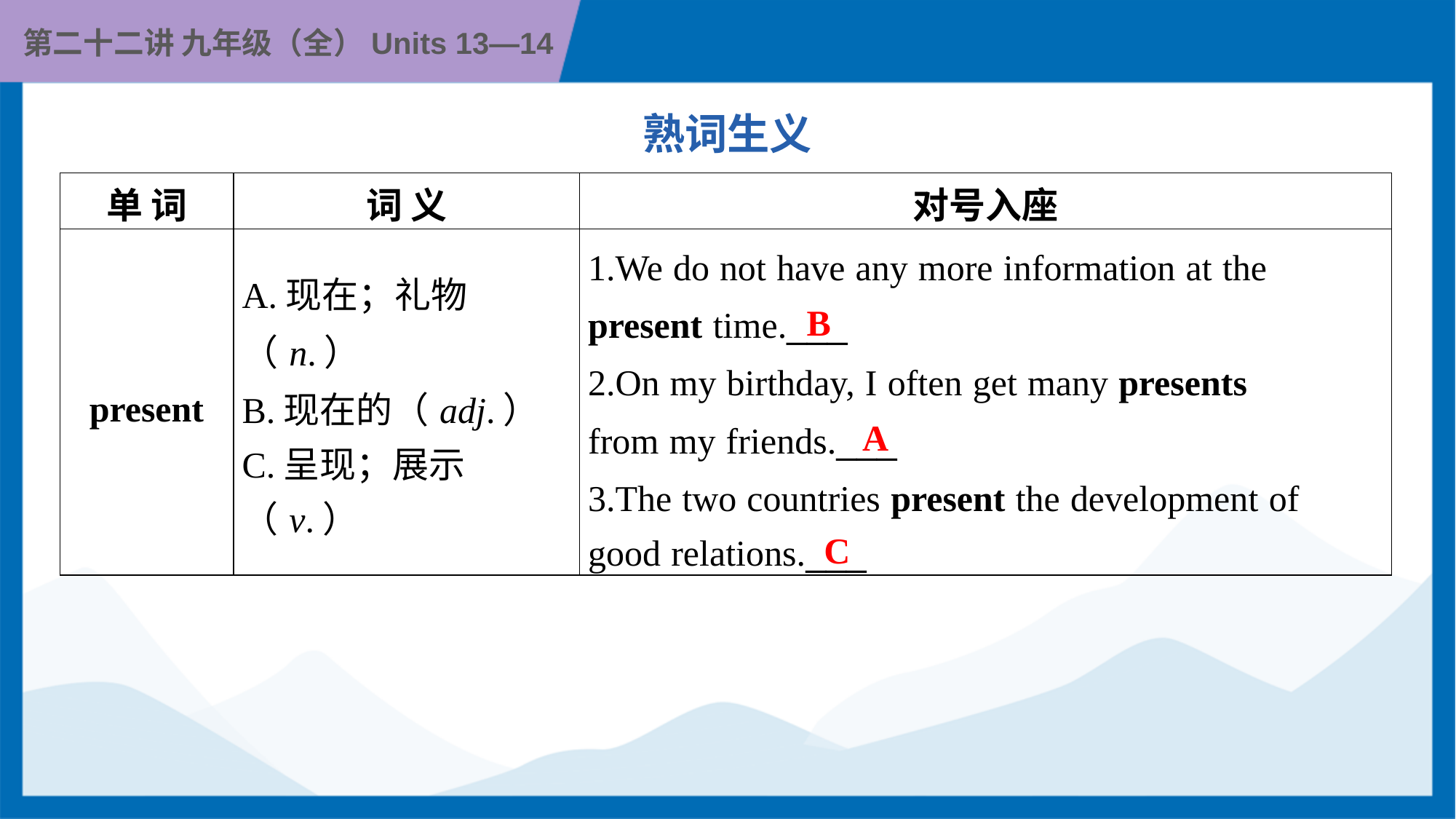

熟词生义
| 单 词 | 词 义 | 对号入座 |
| --- | --- | --- |
| present | A.现在；礼物（n.） B.现在的（adj.） C.呈现；展示（v.） | 1.We do not have any more information at the present time.\_\_\_ 2.On my birthday, I often get many presents from my friends.\_\_\_ 3.The two countries present the development of good relations.\_\_\_ |
B
A
C